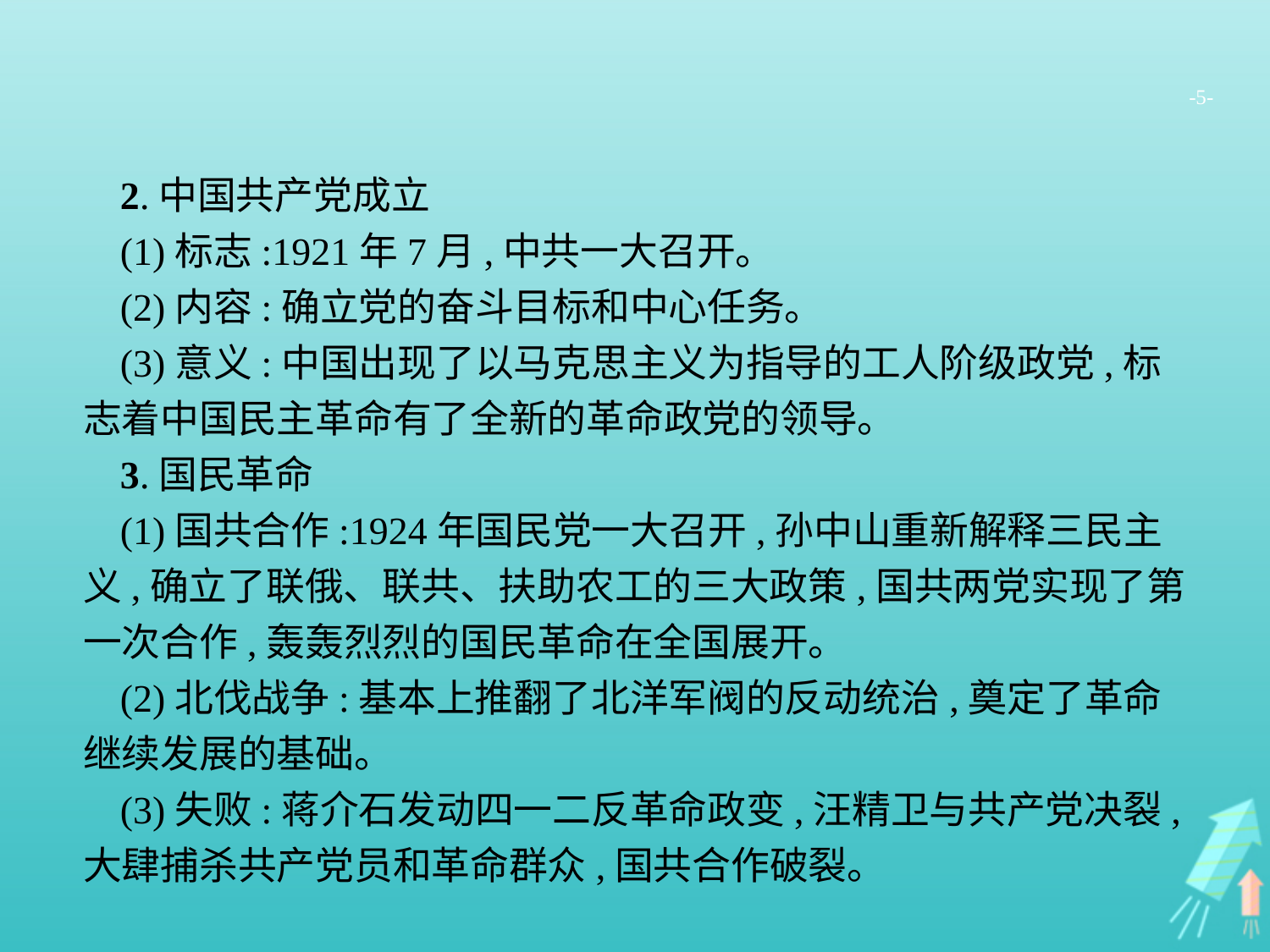

-5-
2.中国共产党成立
(1)标志:1921年7月,中共一大召开。
(2)内容:确立党的奋斗目标和中心任务。
(3)意义:中国出现了以马克思主义为指导的工人阶级政党,标志着中国民主革命有了全新的革命政党的领导。
3.国民革命
(1)国共合作:1924年国民党一大召开,孙中山重新解释三民主义,确立了联俄、联共、扶助农工的三大政策,国共两党实现了第一次合作,轰轰烈烈的国民革命在全国展开。
(2)北伐战争:基本上推翻了北洋军阀的反动统治,奠定了革命继续发展的基础。
(3)失败:蒋介石发动四一二反革命政变,汪精卫与共产党决裂,大肆捕杀共产党员和革命群众,国共合作破裂。